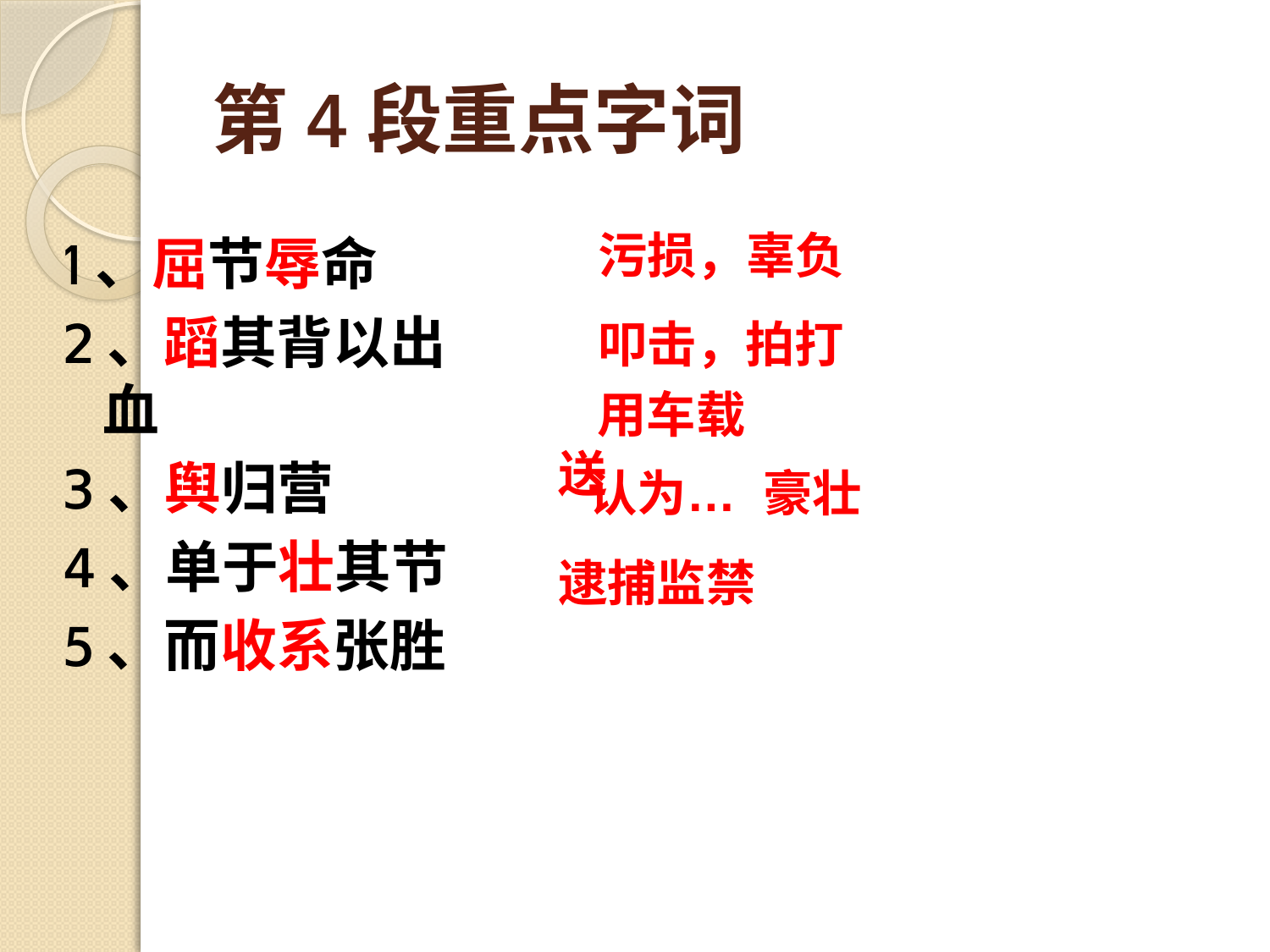

# 第4段重点字词
污损，辜负
1、屈节辱命
2、蹈其背以出血
3、舆归营
4、单于壮其节
5、而收系张胜
叩击，拍打
  用车载送
认为…  豪壮
逮捕监禁